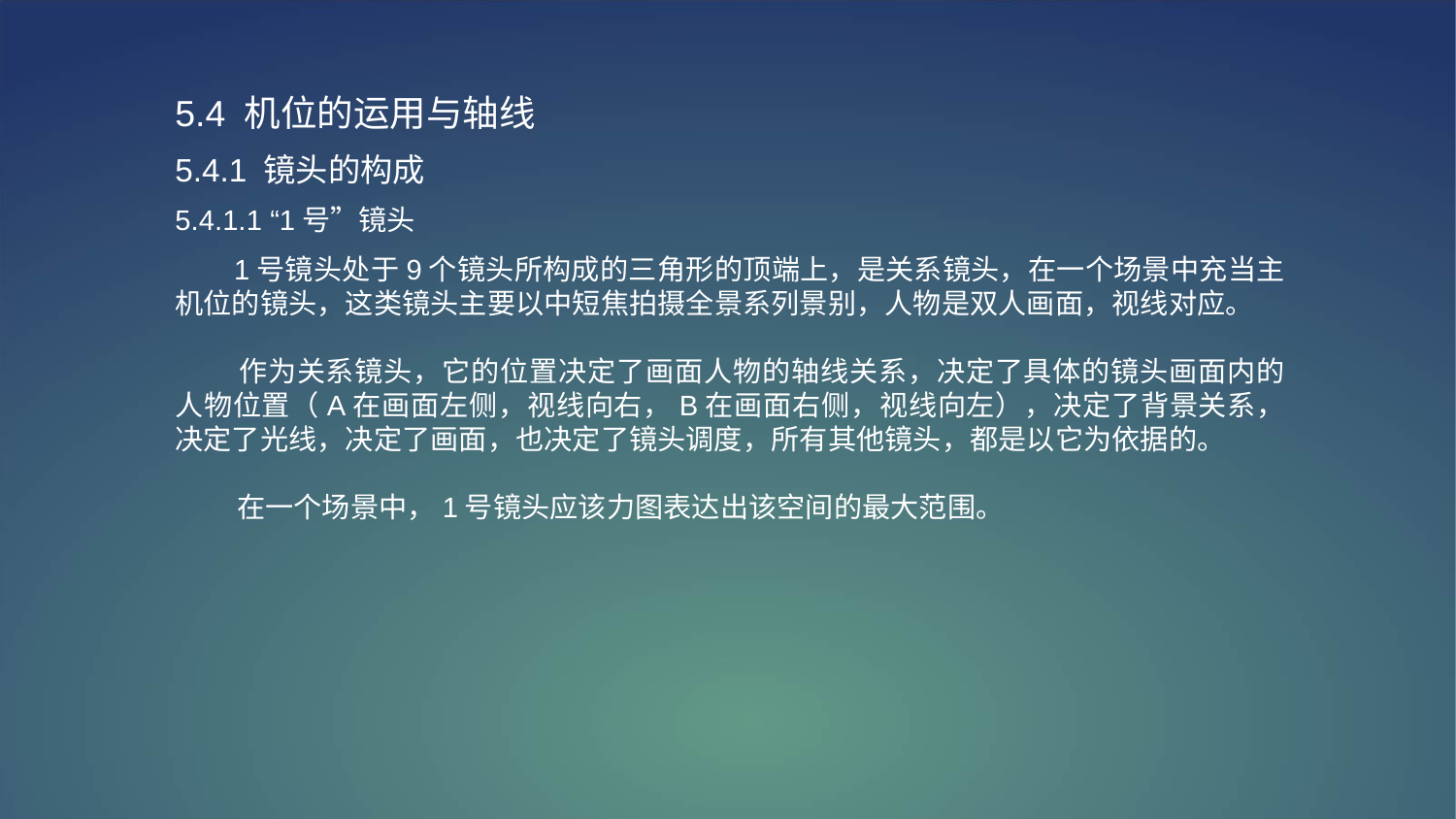

5.4 机位的运用与轴线
5.4.1 镜头的构成
5.4.1.1 “1号”镜头
  1号镜头处于9个镜头所构成的三角形的顶端上，是关系镜头，在一个场景中充当主机位的镜头，这类镜头主要以中短焦拍摄全景系列景别，人物是双人画面，视线对应。

  作为关系镜头，它的位置决定了画面人物的轴线关系，决定了具体的镜头画面内的人物位置（A在画面左侧，视线向右，B在画面右侧，视线向左），决定了背景关系，决定了光线，决定了画面，也决定了镜头调度，所有其他镜头，都是以它为依据的。

  在一个场景中，1号镜头应该力图表达出该空间的最大范围。